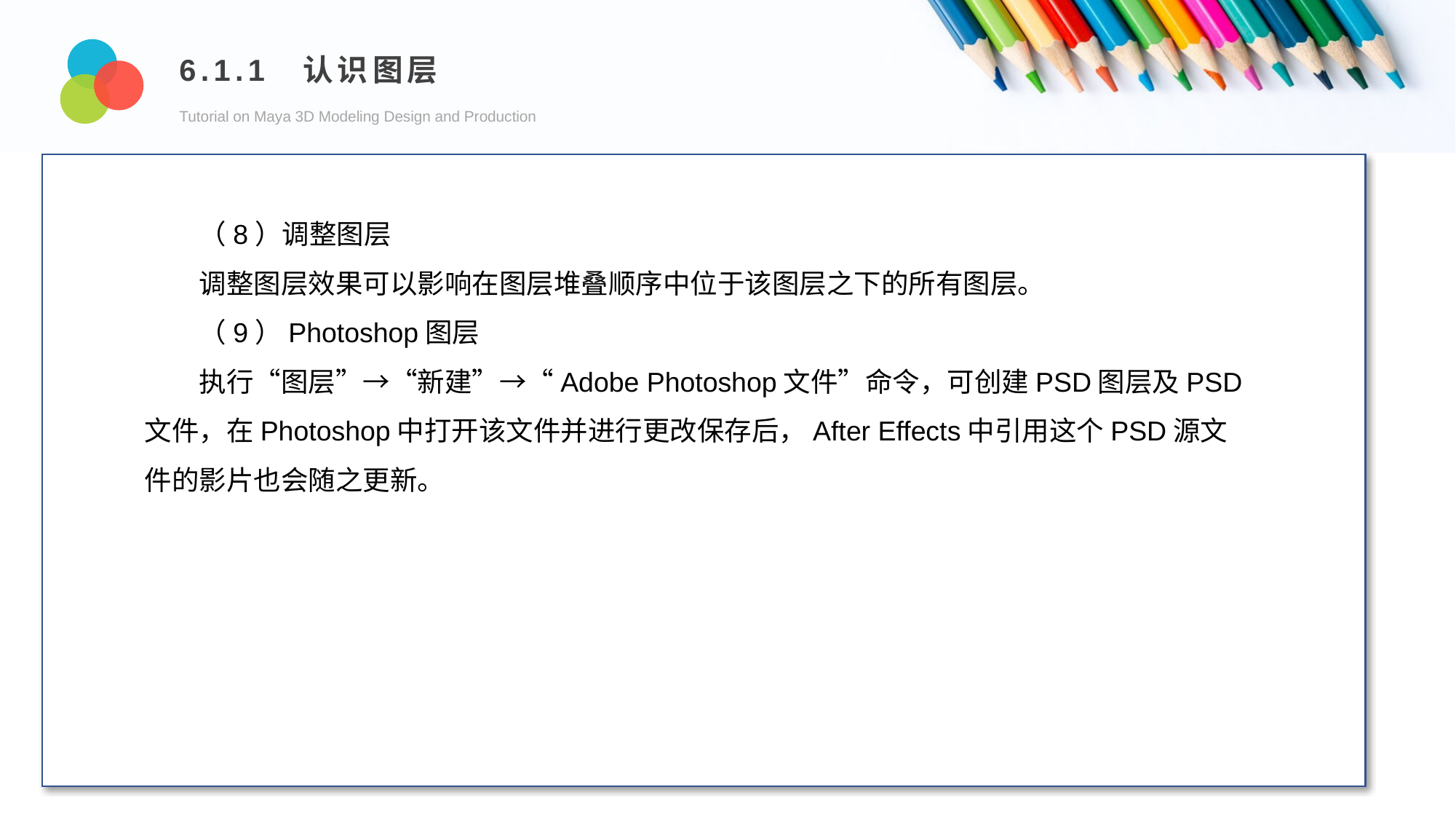

6.1.1  认识图层
Tutorial on Maya 3D Modeling Design and Production
Design and Production
（8）调整图层
调整图层效果可以影响在图层堆叠顺序中位于该图层之下的所有图层。
（9）Photoshop图层
执行“图层”→“新建”→“Adobe Photoshop文件”命令，可创建PSD图层及PSD文件，在Photoshop中打开该文件并进行更改保存后，After Effects中引用这个PSD源文件的影片也会随之更新。